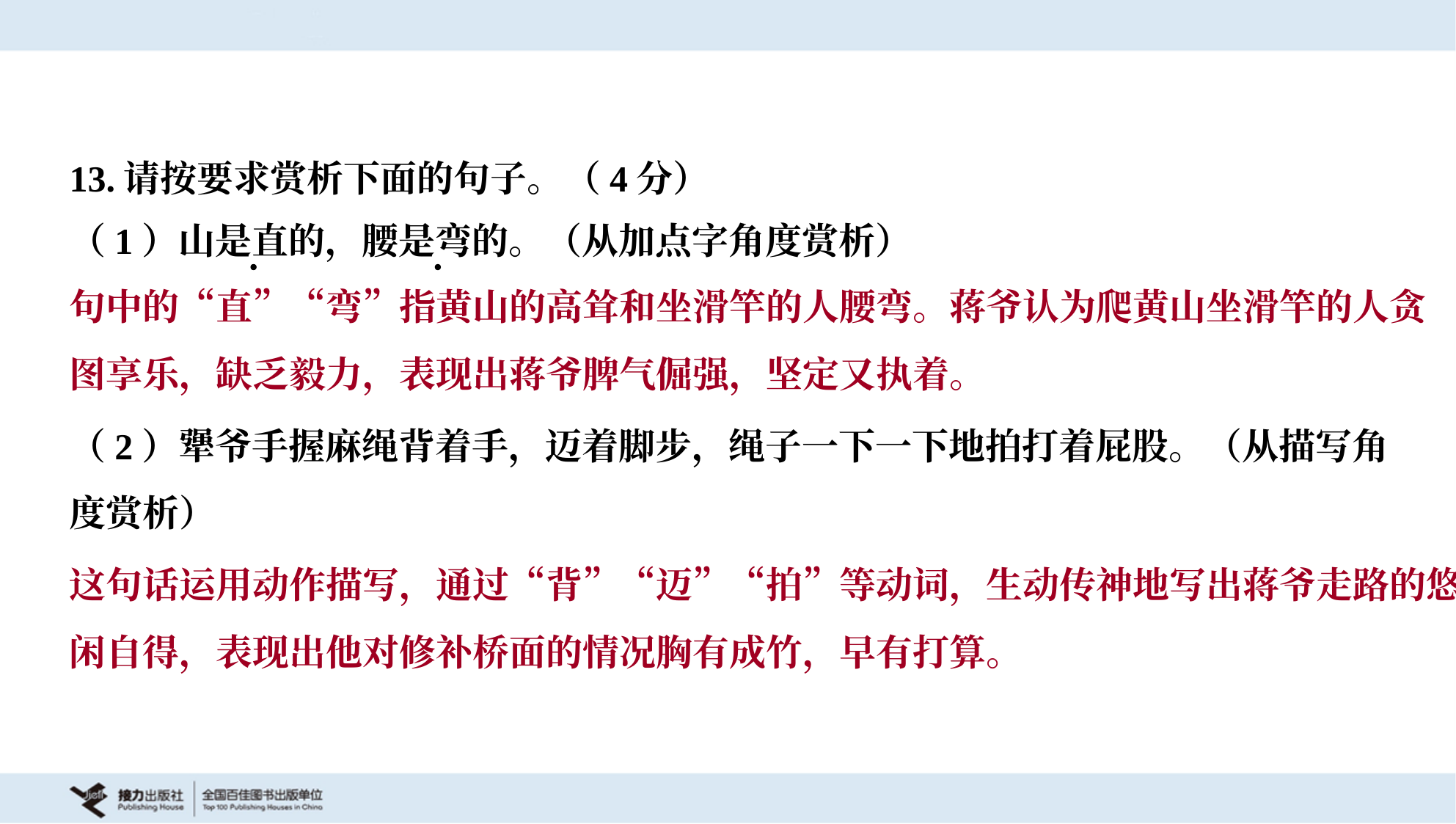

13.请按要求赏析下面的句子。（4分）
（1）山是直的，腰是弯的。（从加点字角度赏析）
句中的“直”“弯”指黄山的高耸和坐滑竿的人腰弯。蒋爷认为爬黄山坐滑竿的人贪
图享乐，缺乏毅力，表现出蒋爷脾气倔强，坚定又执着。

（2）犟爷手握麻绳背着手，迈着脚步，绳子一下一下地拍打着屁股。（从描写角
度赏析）
这句话运用动作描写，通过“背”“迈”“拍”等动词，生动传神地写出蒋爷走路的悠
闲自得，表现出他对修补桥面的情况胸有成竹，早有打算。